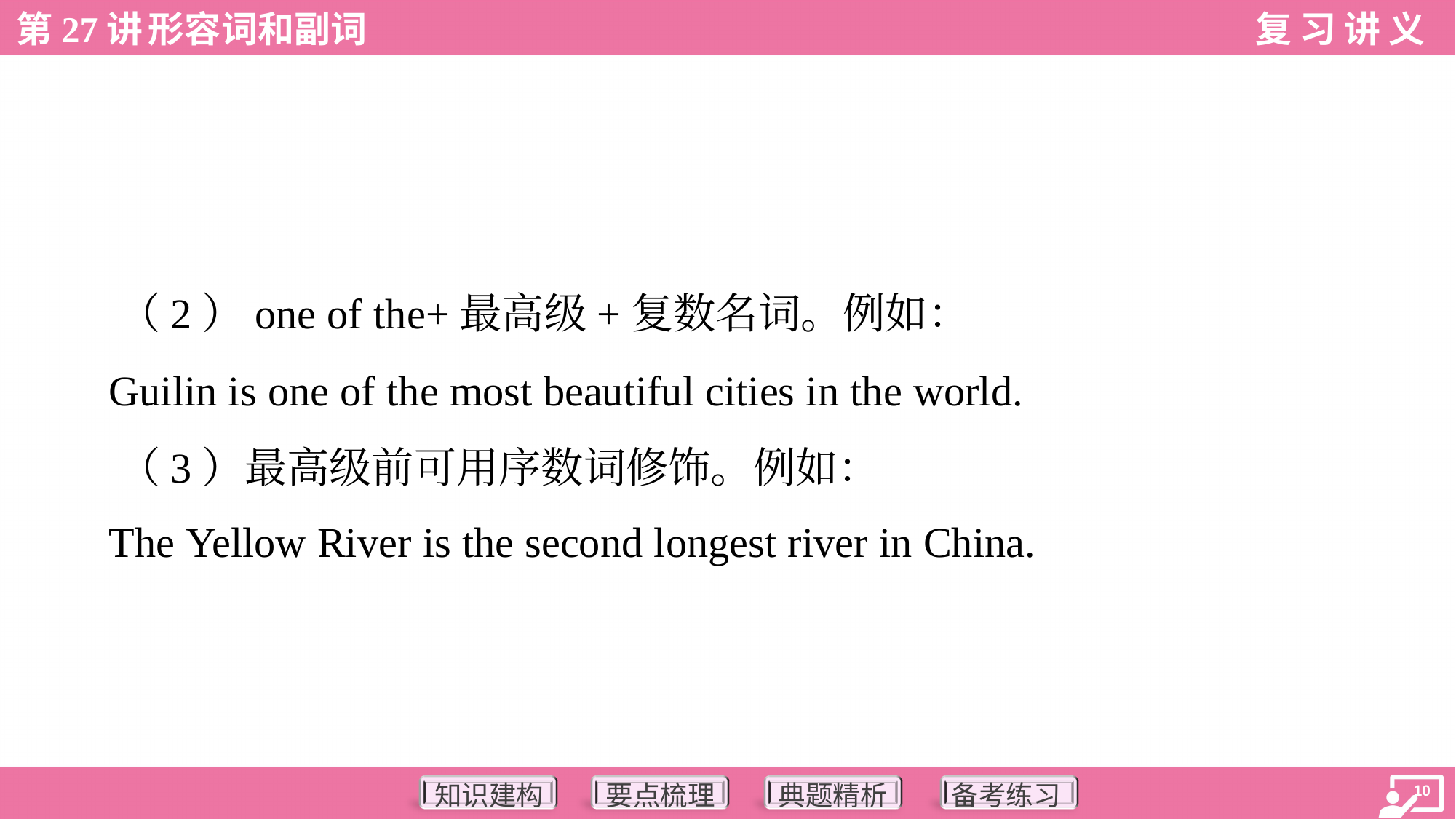

（2）one of the+最高级+复数名词。例如：
    Guilin is one of the most beautiful cities in the world.
    （3）最高级前可用序数词修饰。例如：
    The Yellow River is the second longest river in China.